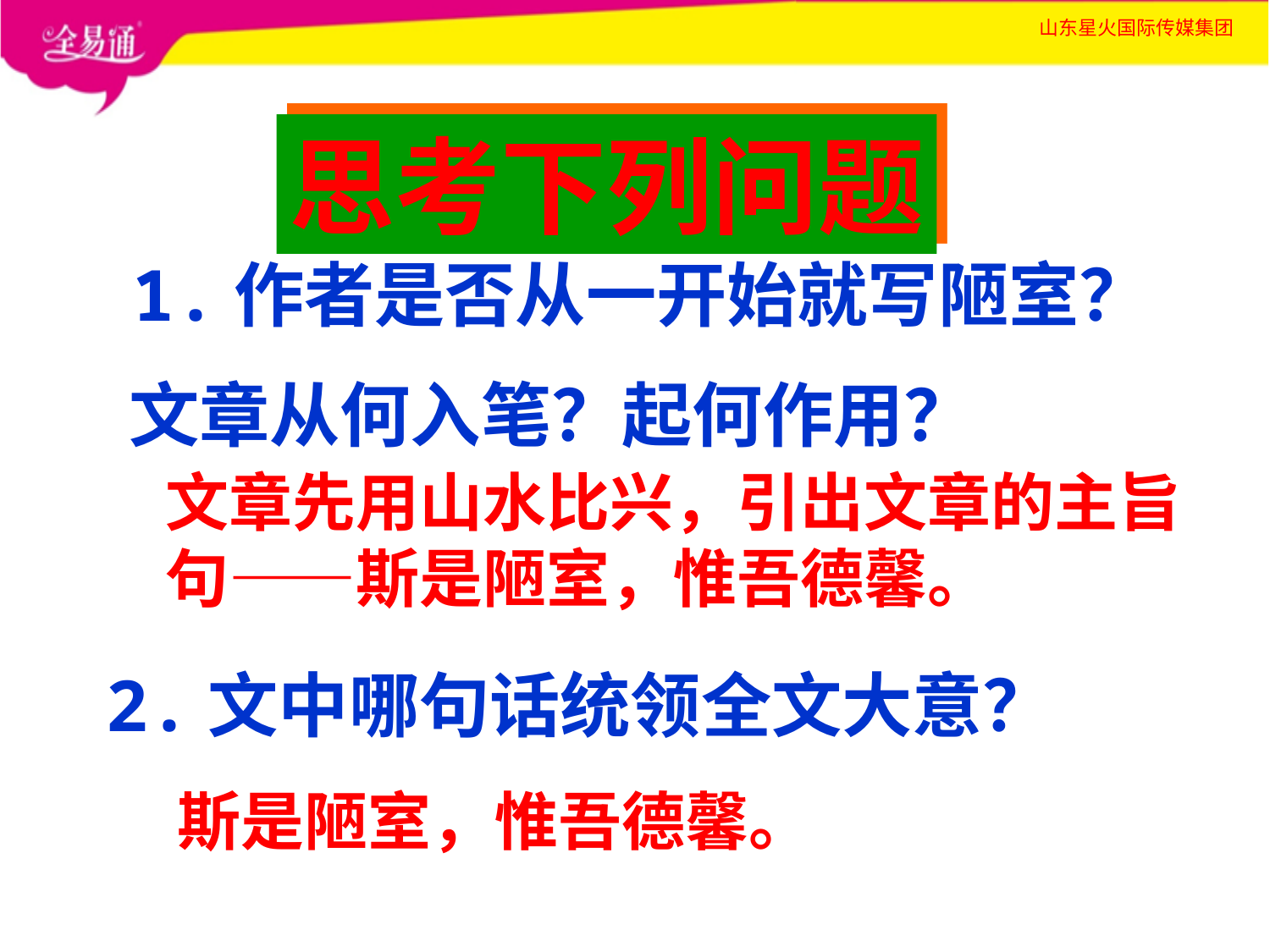

思考下列问题

  1.作者是否从一开始就写陋室？
    文章从何入笔？起何作用？
文章先用山水比兴，引出文章的主旨句——斯是陋室，惟吾德馨。
2.文中哪句话统领全文大意？
斯是陋室，惟吾德馨。